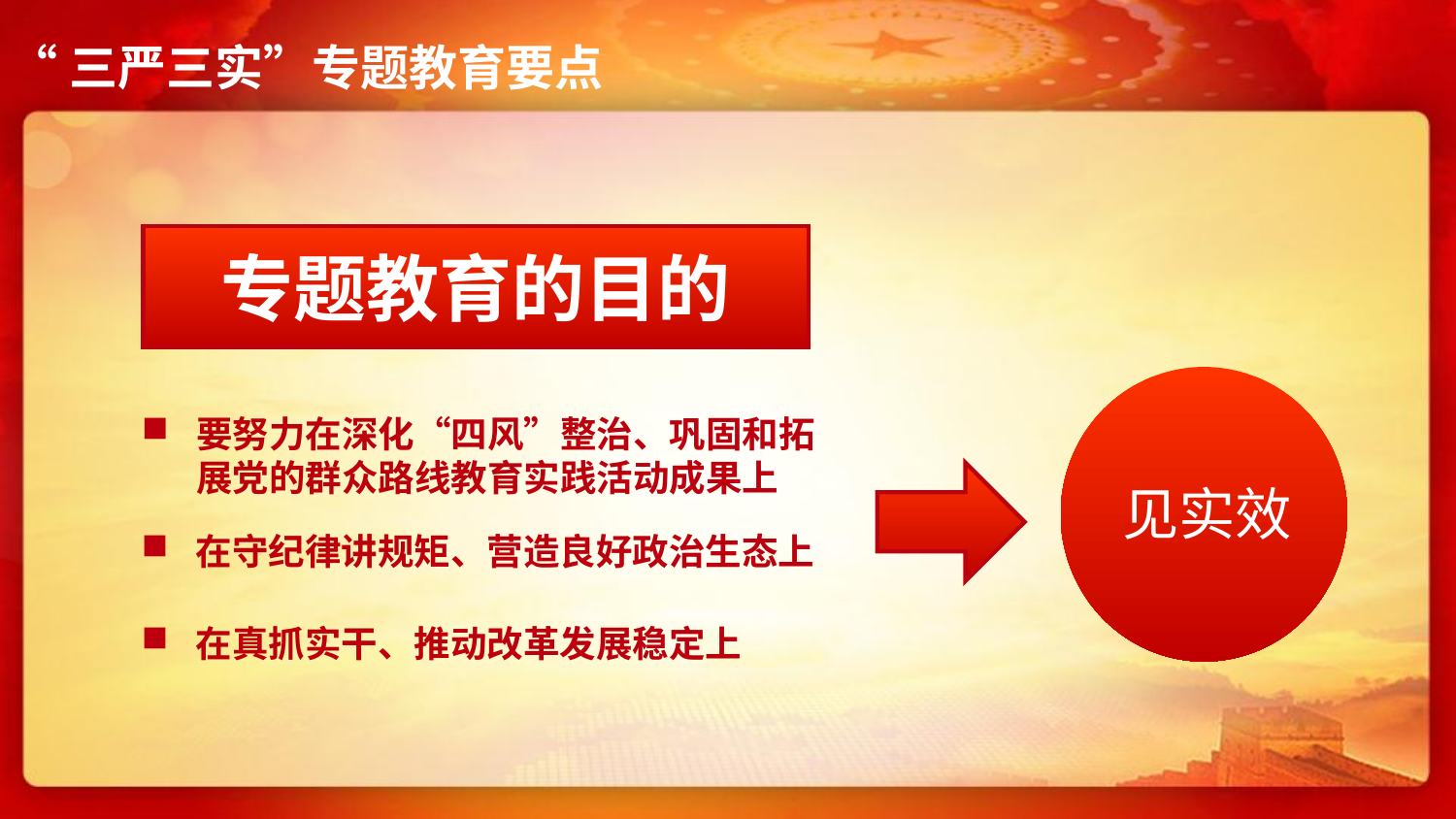

“三严三实”专题教育要点
专题教育的目的

见实效
要努力在深化“四风”整治、巩固和拓展党的群众路线教育实践活动成果上

在守纪律讲规矩、营造良好政治生态上
在真抓实干、推动改革发展稳定上